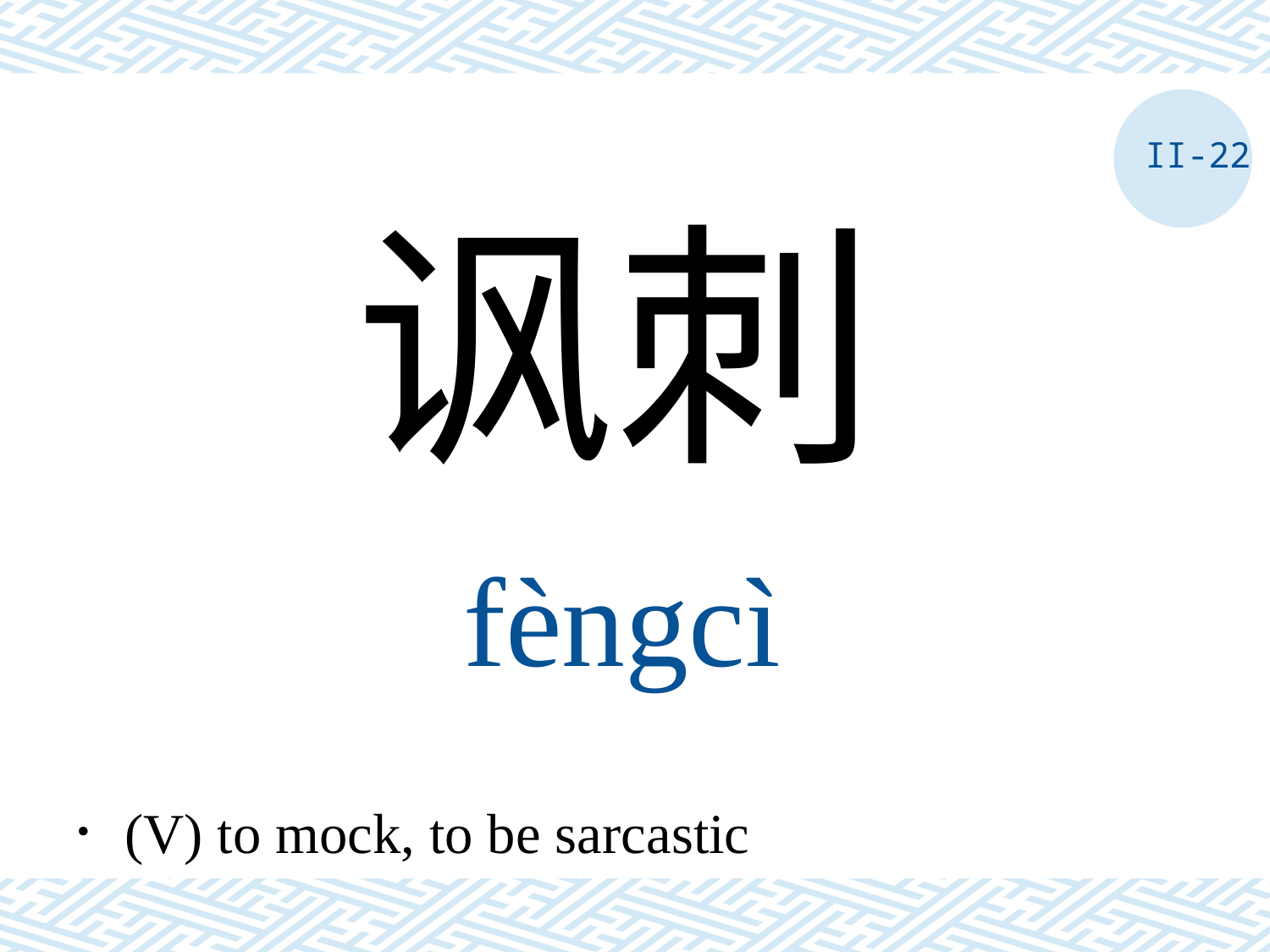

II-22

讽刺
fèngcì
．(V) to mock, to be sarcastic